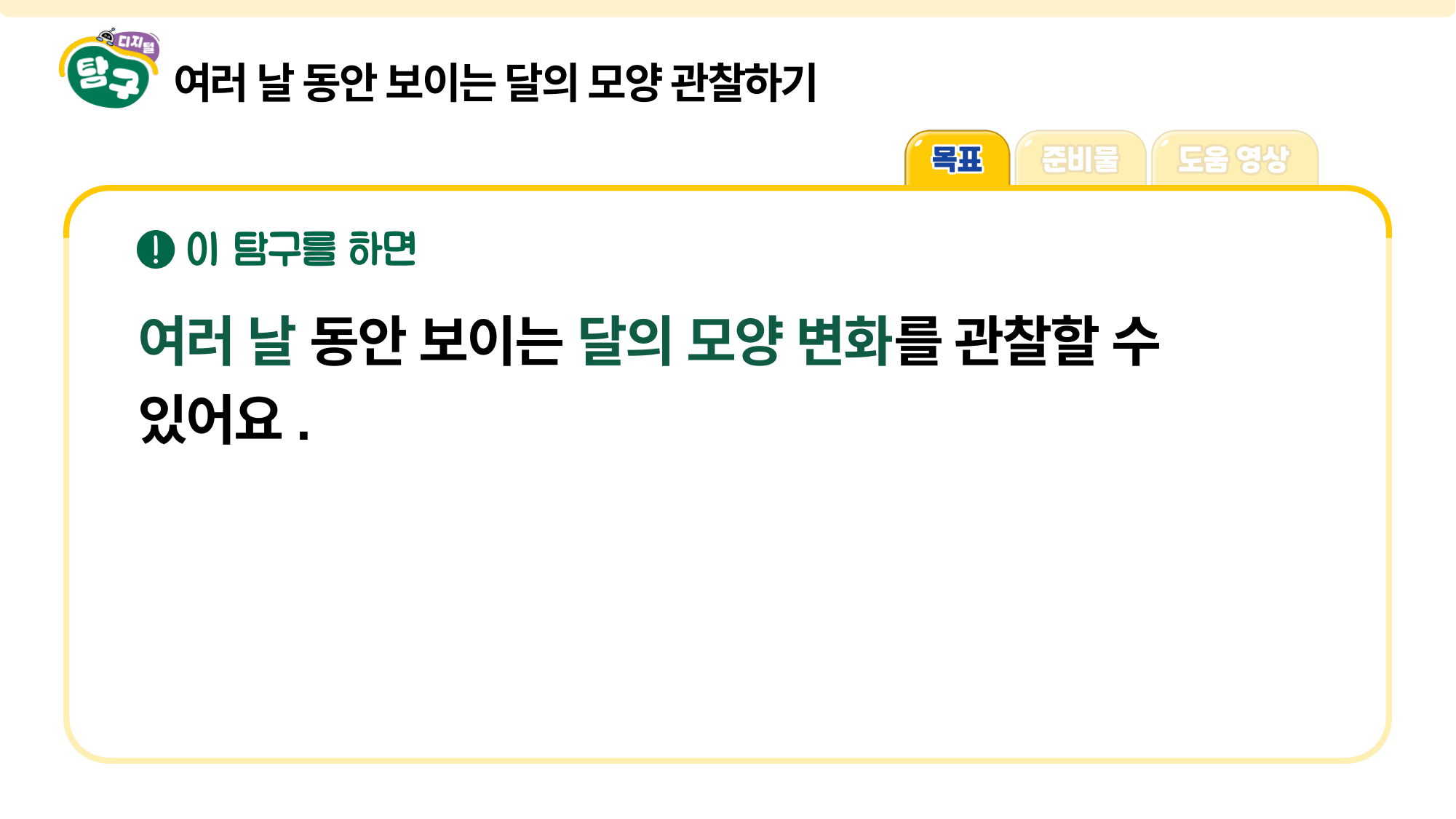

여러 날 동안 보이는 달의 모양 관찰하기
여러 날 동안 보이는 달의 모양 변화를 관찰할 수 있어요.